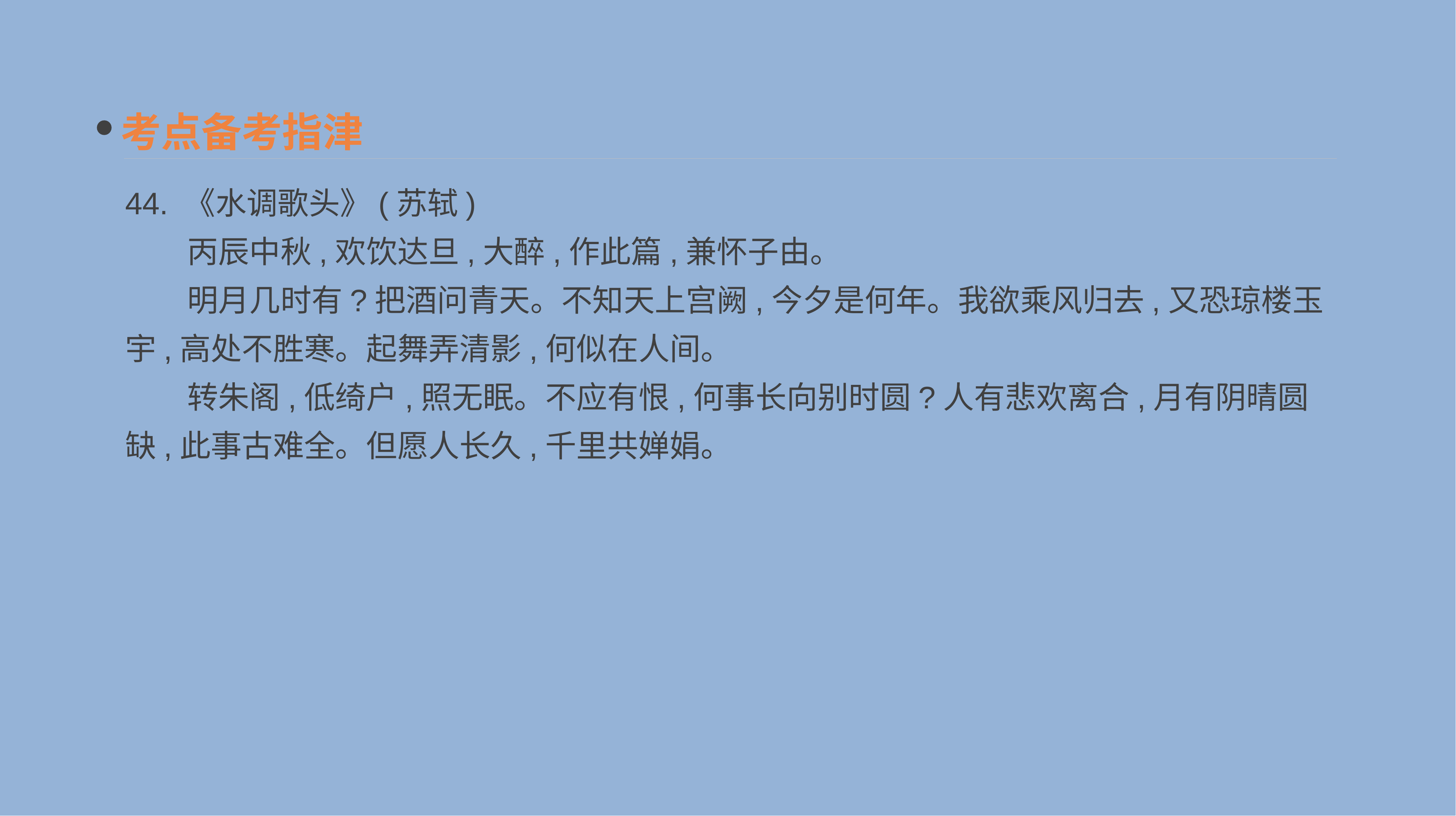

考点备考指津

44. 《水调歌头》(苏轼)
　　丙辰中秋,欢饮达旦,大醉,作此篇,兼怀子由。
　　明月几时有?把酒问青天。不知天上宫阙,今夕是何年。我欲乘风归去,又恐琼楼玉宇,高处不胜寒。起舞弄清影,何似在人间。
　　转朱阁,低绮户,照无眠。不应有恨,何事长向别时圆?人有悲欢离合,月有阴晴圆缺,此事古难全。但愿人长久,千里共婵娟。